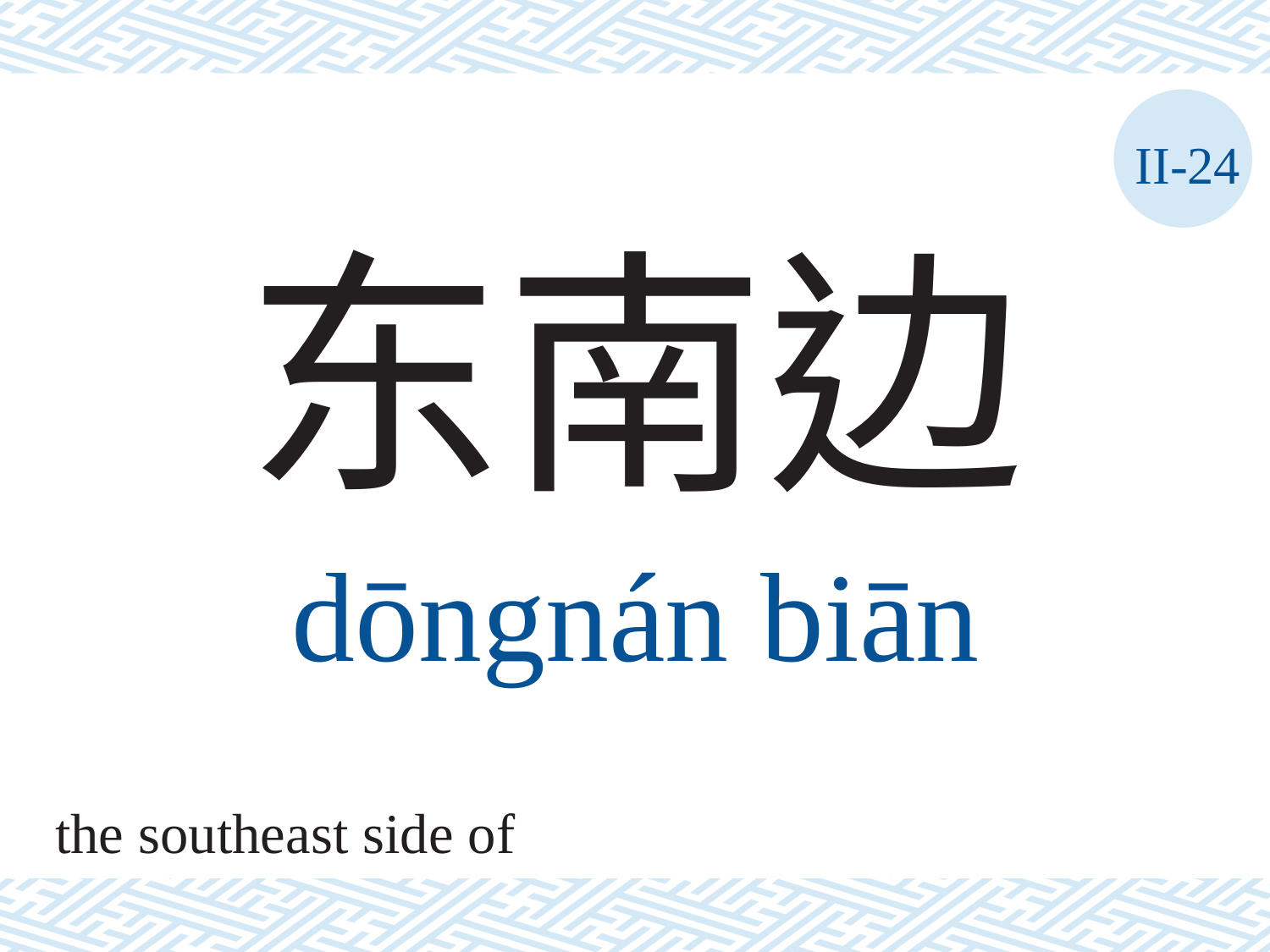

II-24
东南边
dōngnán	biān
the southeast side of